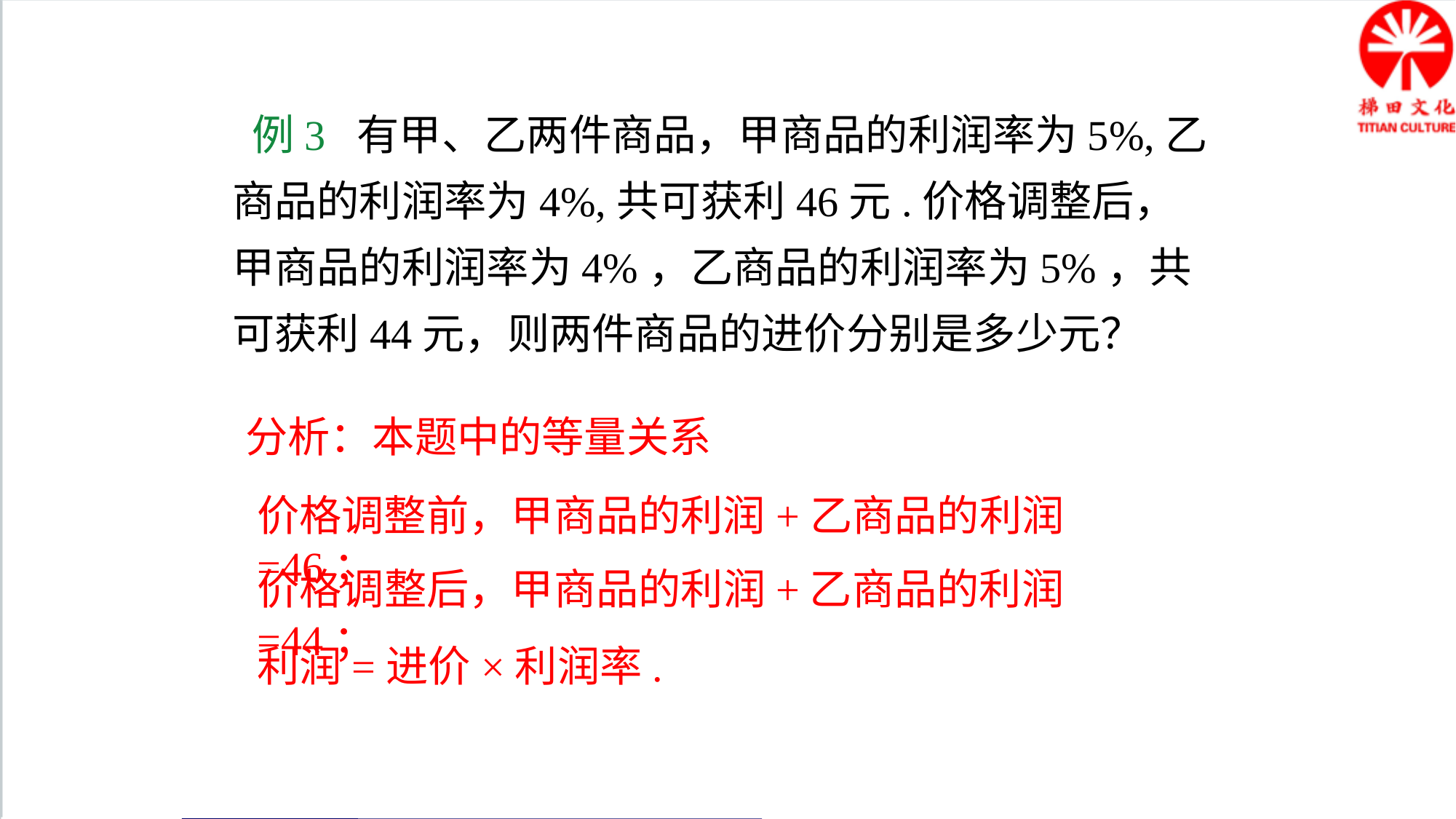

例3  有甲、乙两件商品，甲商品的利润率为5%,乙商品的利润率为4%,共可获利46元.价格调整后，甲商品的利润率为4%，乙商品的利润率为5%，共可获利44元，则两件商品的进价分别是多少元？
分析：本题中的等量关系
价格调整前，甲商品的利润+乙商品的利润=46；
价格调整后，甲商品的利润+乙商品的利润=44；
利润=进价×利润率.